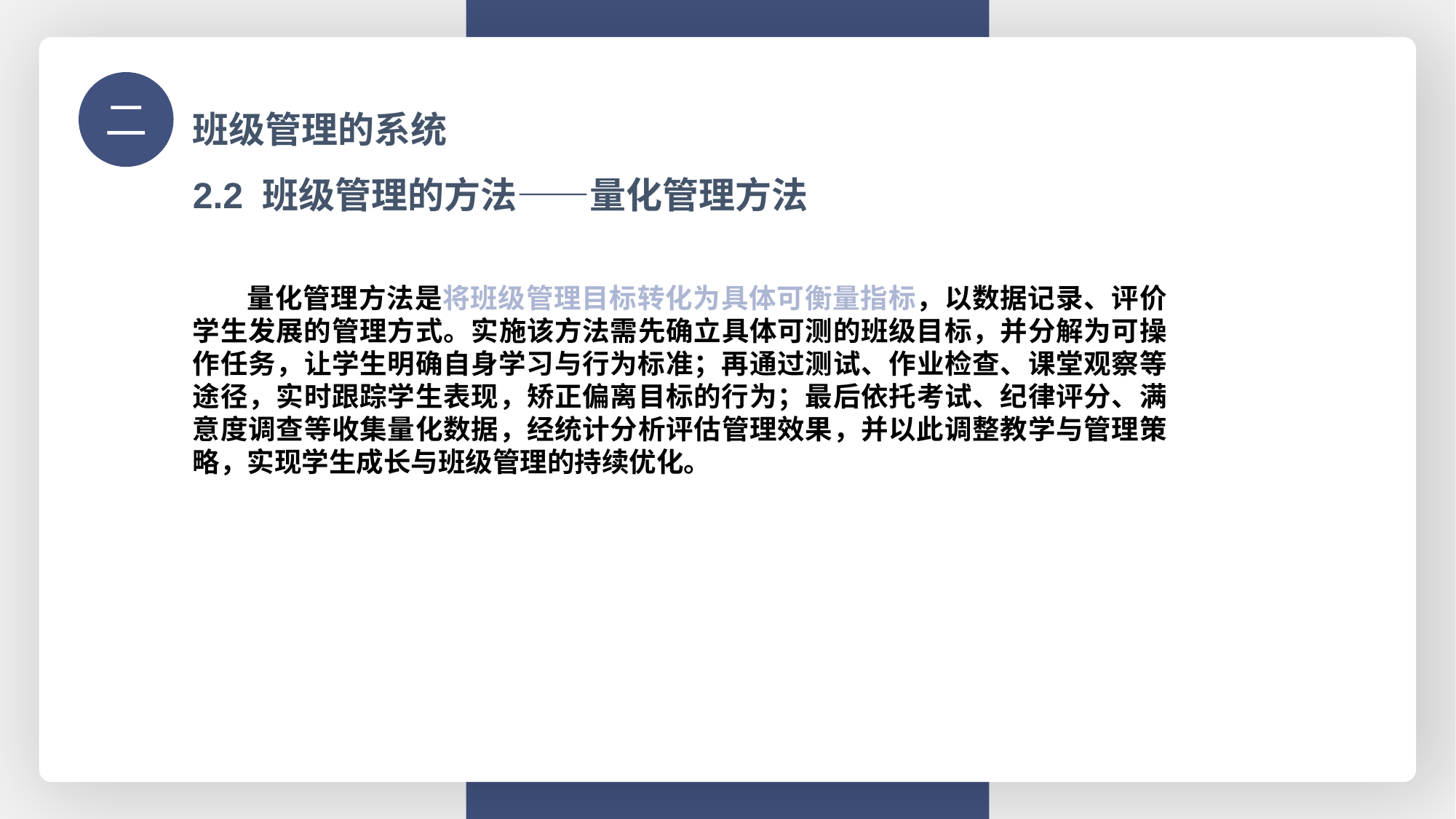

班级管理的系统
二
2.2 班级管理的方法——量化管理方法
       量化管理方法是将班级管理目标转化为具体可衡量指标，以数据记录、评价学生发展的管理方式。实施该方法需先确立具体可测的班级目标，并分解为可操作任务，让学生明确自身学习与行为标准；再通过测试、作业检查、课堂观察等途径，实时跟踪学生表现，矫正偏离目标的行为；最后依托考试、纪律评分、满意度调查等收集量化数据，经统计分析评估管理效果，并以此调整教学与管理策略，实现学生成长与班级管理的持续优化。